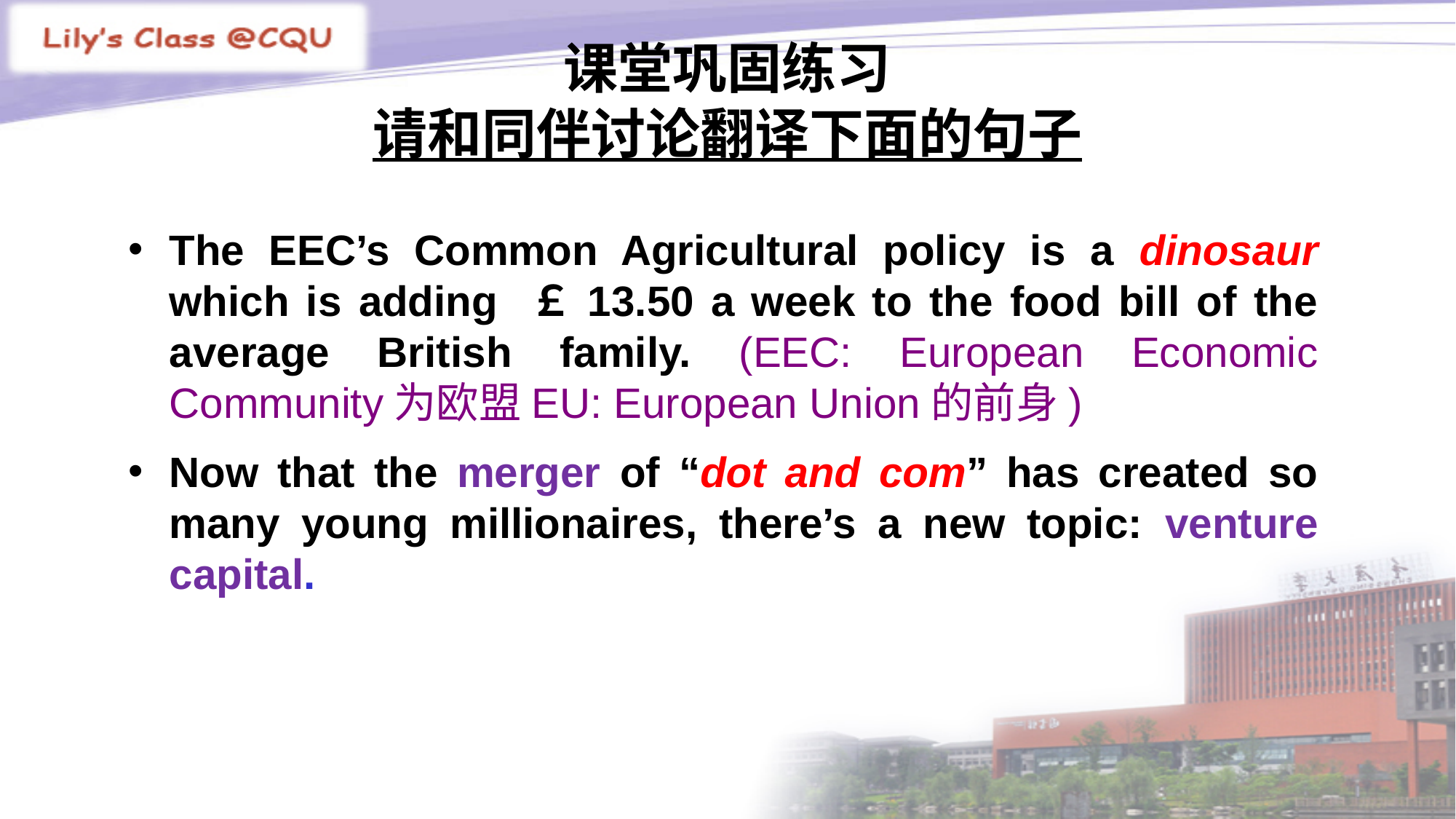

# 课堂巩固练习 请和同伴讨论翻译下面的句子
The EEC’s Common Agricultural policy is a dinosaur which is adding ￡13.50 a week to the food bill of the average British family. (EEC: European Economic Community为欧盟EU: European Union的前身)
Now that the merger of “dot and com” has created so many young millionaires, there’s a new topic: venture capital.